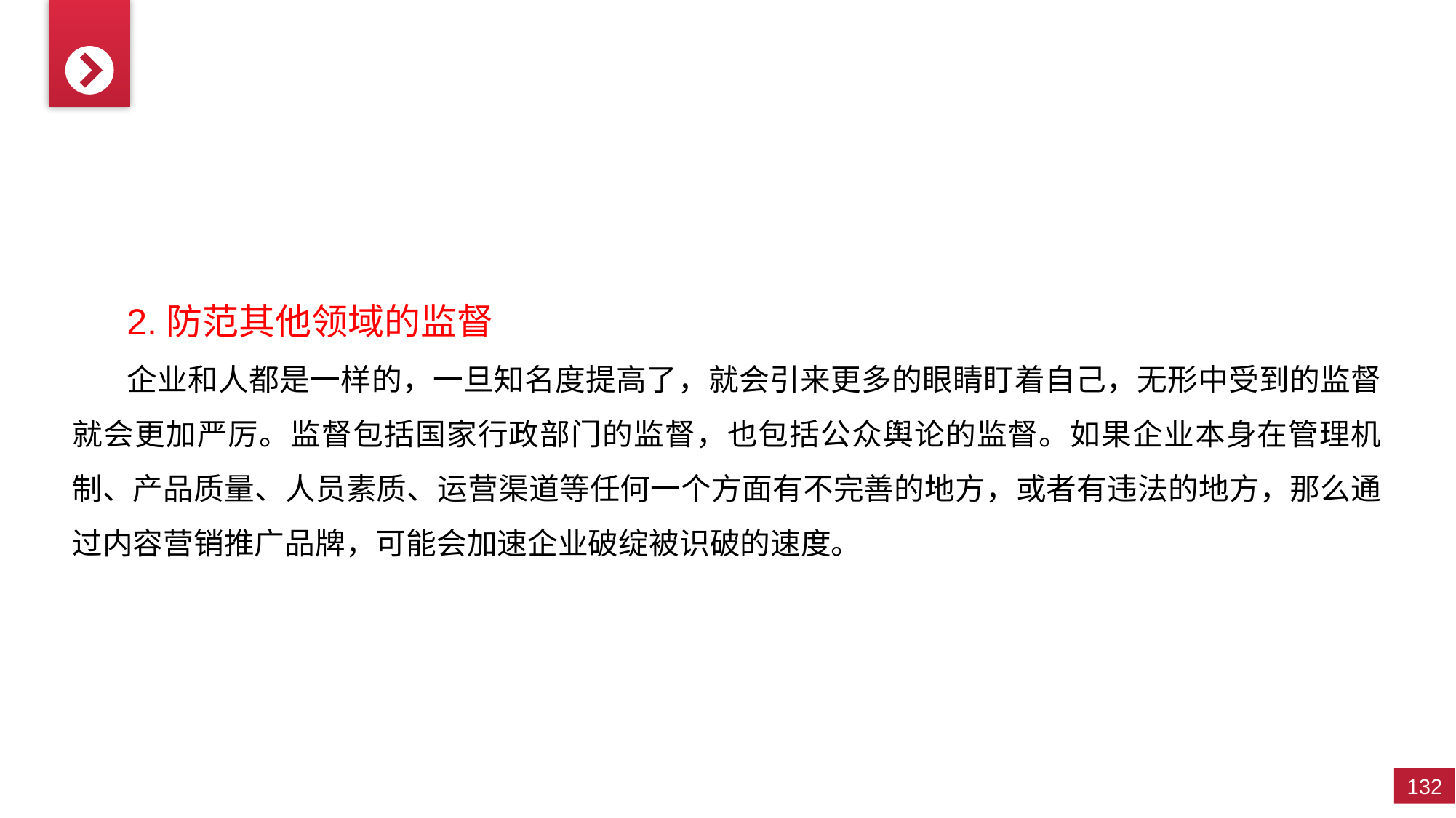

2.防范其他领域的监督
企业和人都是一样的，一旦知名度提高了，就会引来更多的眼睛盯着自己，无形中受到的监督就会更加严厉。监督包括国家行政部门的监督，也包括公众舆论的监督。如果企业本身在管理机制、产品质量、人员素质、运营渠道等任何一个方面有不完善的地方，或者有违法的地方，那么通过内容营销推广品牌，可能会加速企业破绽被识破的速度。